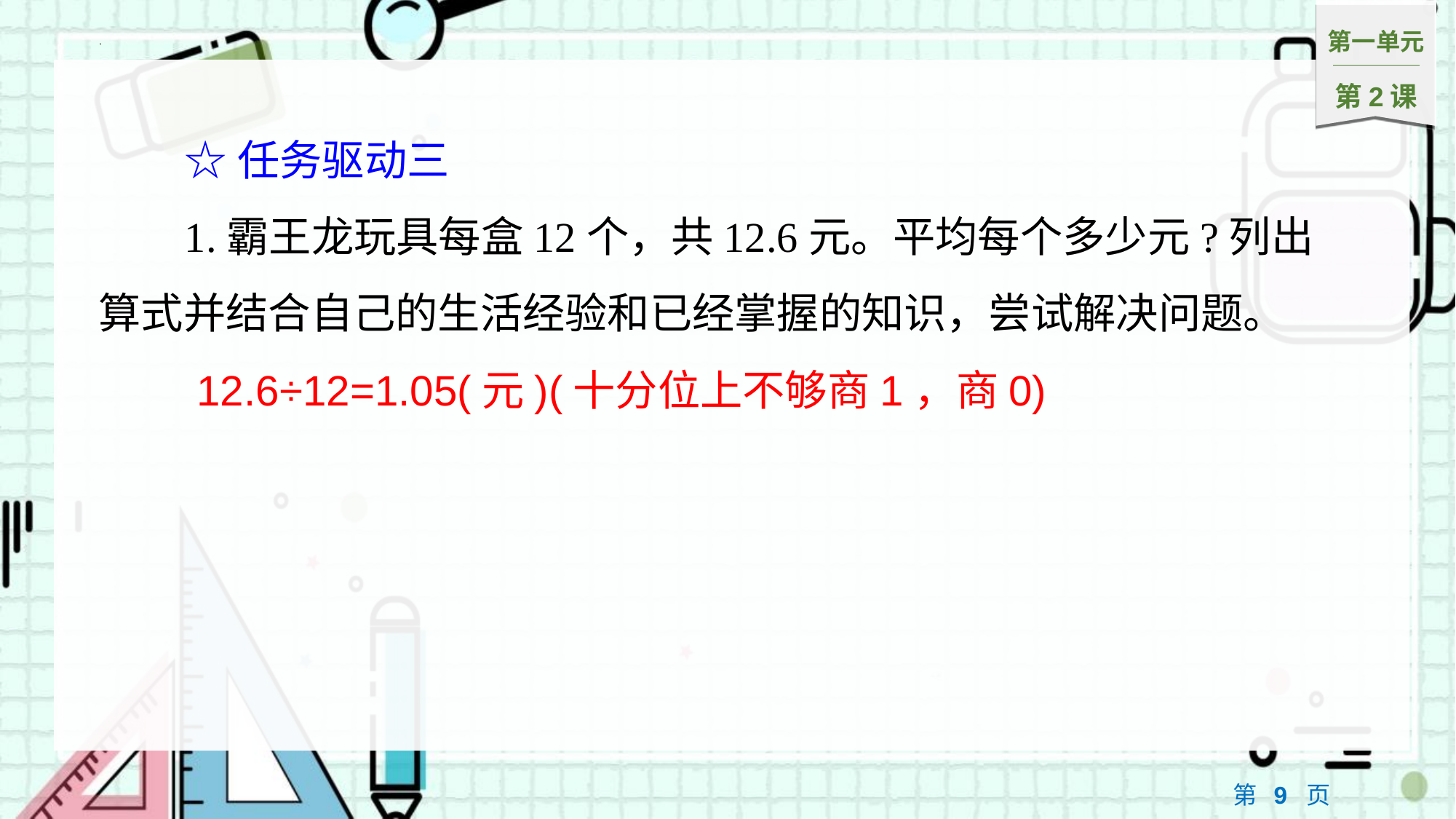

☆任务驱动三
1.霸王龙玩具每盒12个，共12.6元。平均每个多少元?列出算式并结合自己的生活经验和已经掌握的知识，尝试解决问题。

12.6÷12=1.05(元)(十分位上不够商1，商0)